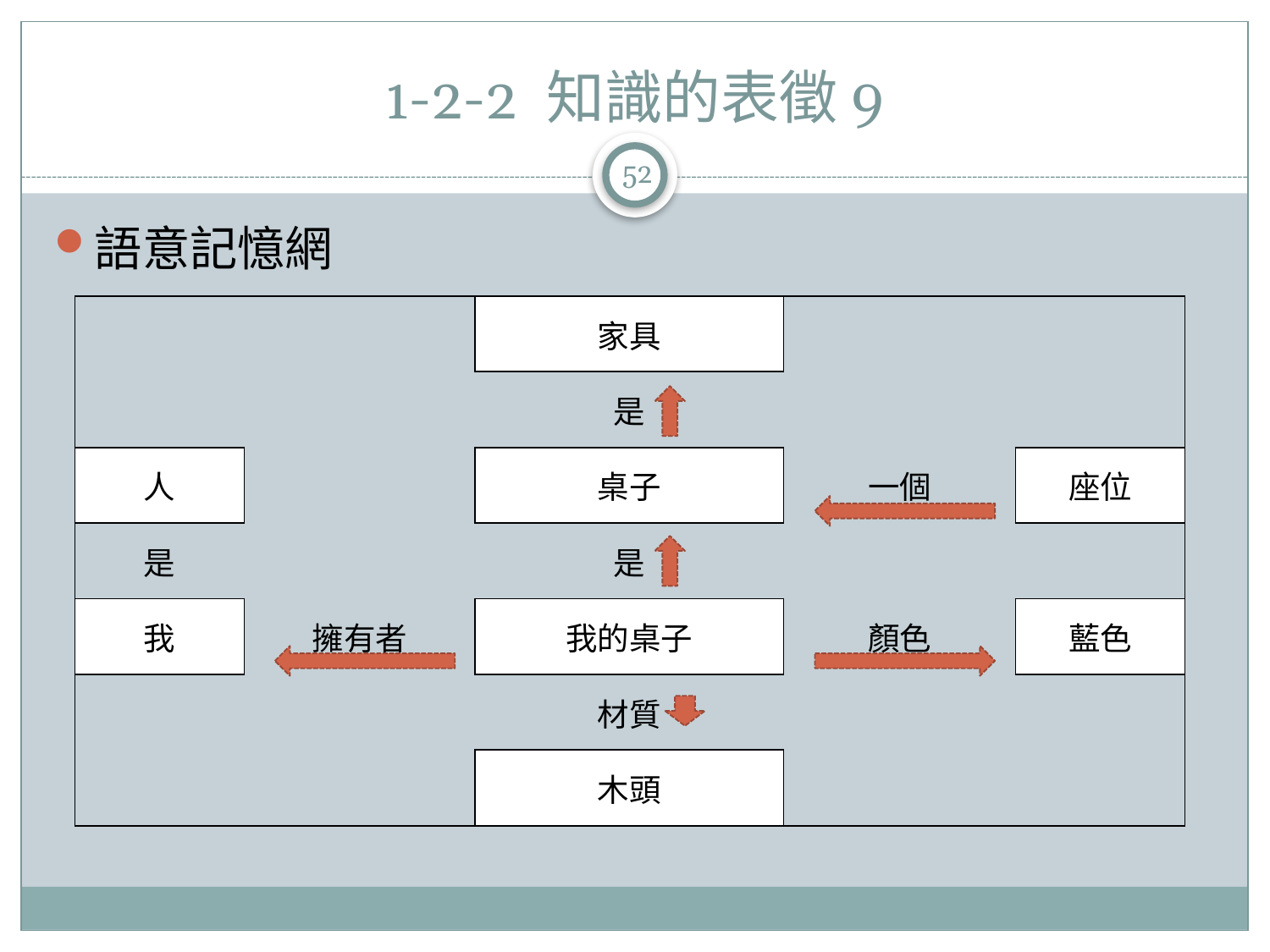

# 1-2-2 知識的表徵9
52
語意記憶網
|  |  | 家具 |  |  |
| --- | --- | --- | --- | --- |
|  |  | 是 |  |  |
| 人 |  | 桌子 | 一個 | 座位 |
| 是 |  | 是 |  |  |
| 我 | 擁有者 | 我的桌子 | 顏色 | 藍色 |
|  |  | 材質 |  |  |
|  |  | 木頭 |  |  |